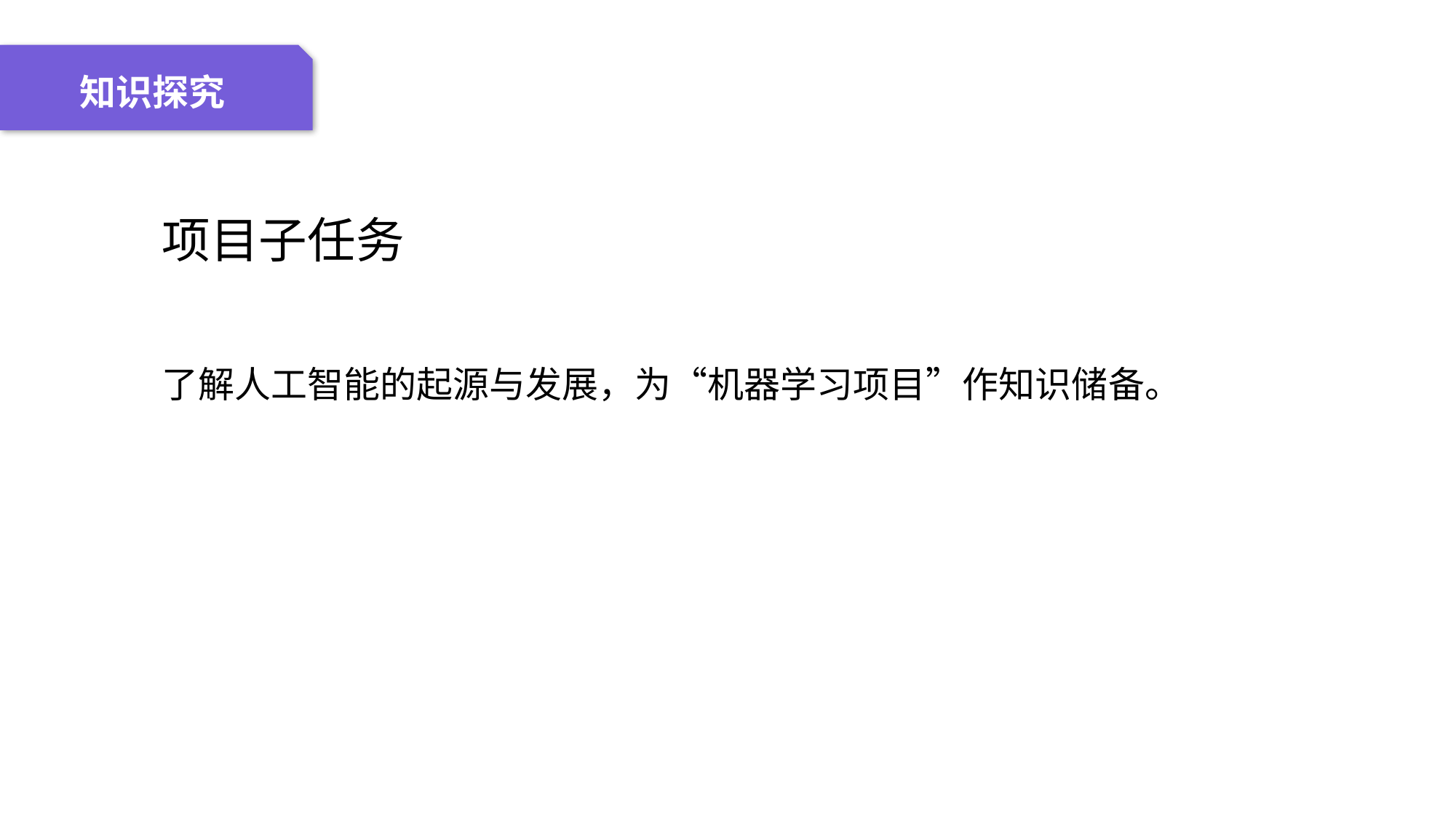

04 名词解释
01 准备过程
02 整体结构
03 重点说明
知识探究
      项目子任务

      了解人工智能的起源与发展，为“机器学习项目”作知识储备。